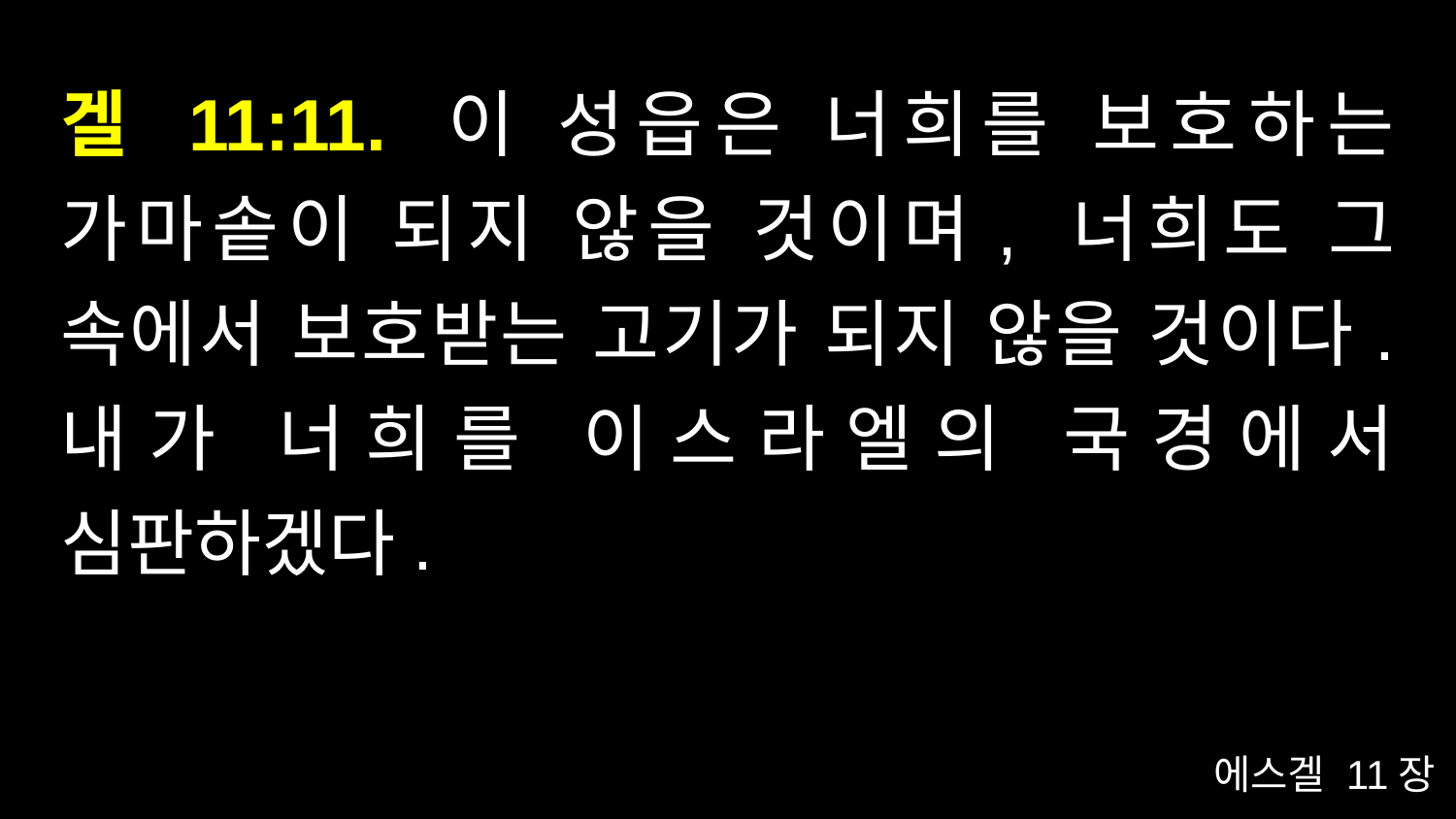

# 겔 11:11. 이 성읍은 너희를 보호하는 가마솥이 되지 않을 것이며, 너희도 그 속에서 보호받는 고기가 되지 않을 것이다. 내가 너희를 이스라엘의 국경에서 심판하겠다.
에스겔 11장